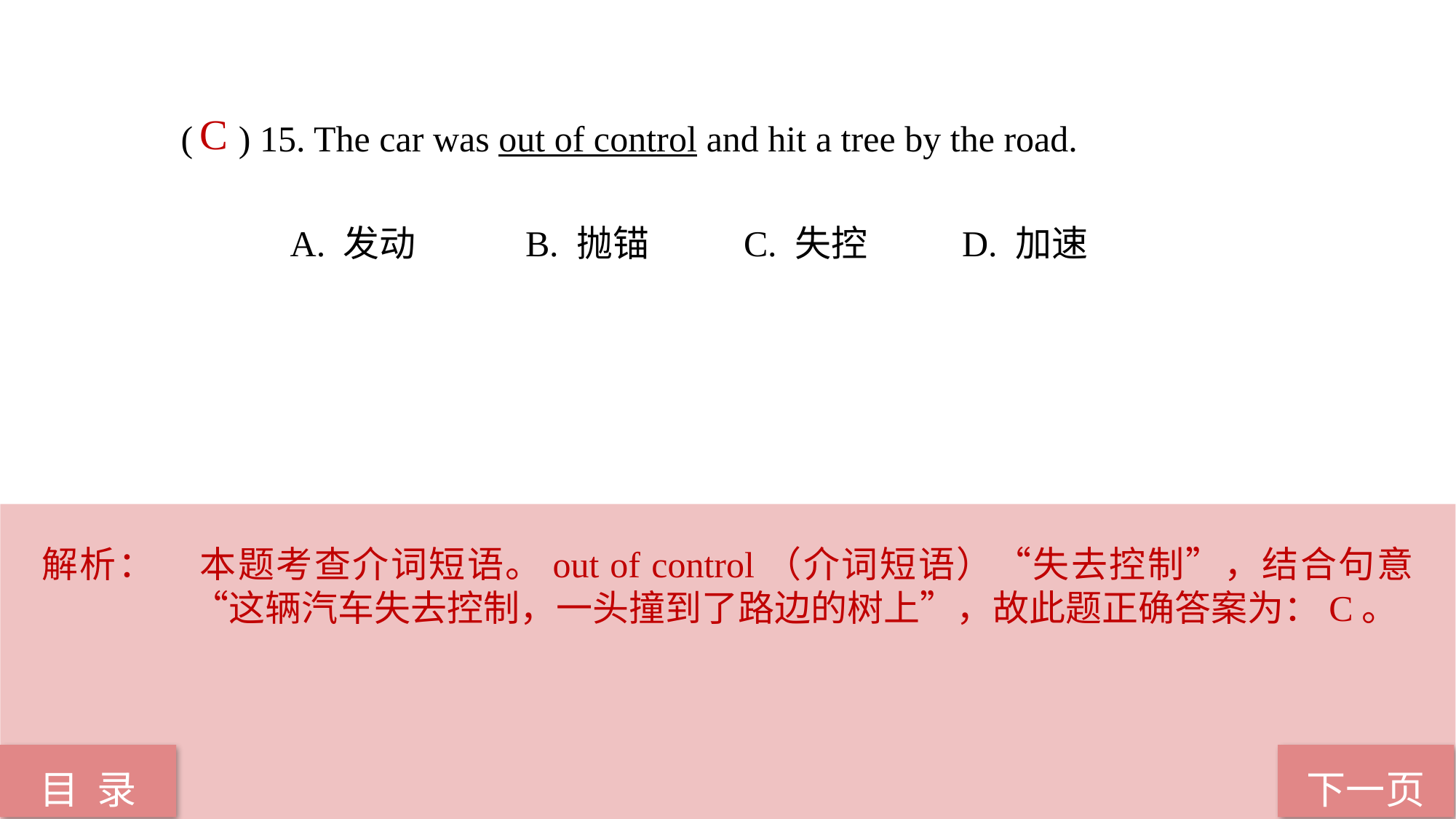

C
(     ) 15. The car was out of control and hit a tree by the road.

	A. 发动	 B. 抛锚	 C. 失控	 D. 加速
解析：	本题考查介词短语。out of control（介词短语）“失去控制”，结合句意“这辆汽车失去控制，一头撞到了路边的树上”，故此题正确答案为：C。